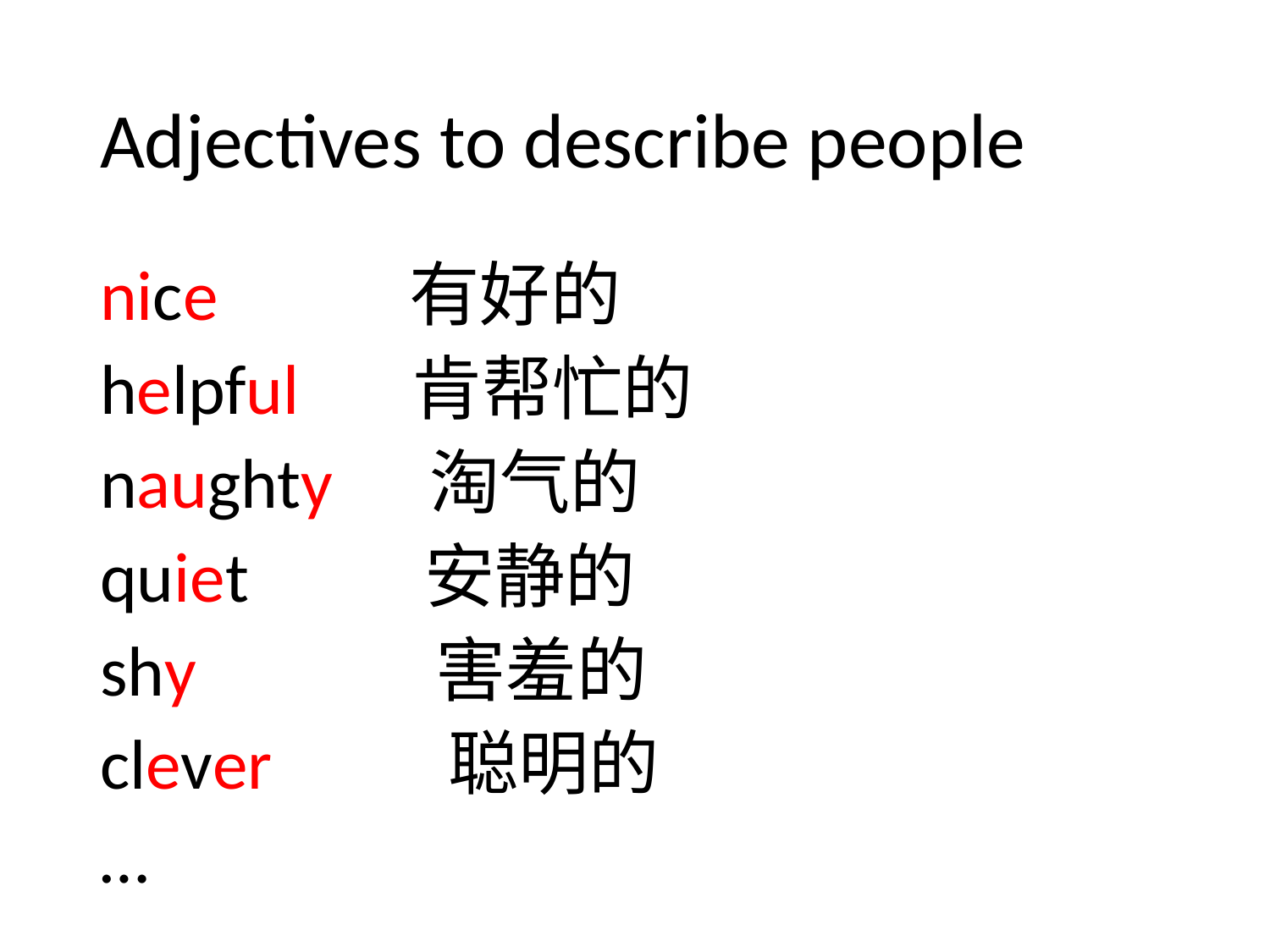

# Adjectives to describe people
nice           有好的
helpful      肯帮忙的
naughty     淘气的
quiet          安静的
shy              害羞的
clever          聪明的
…